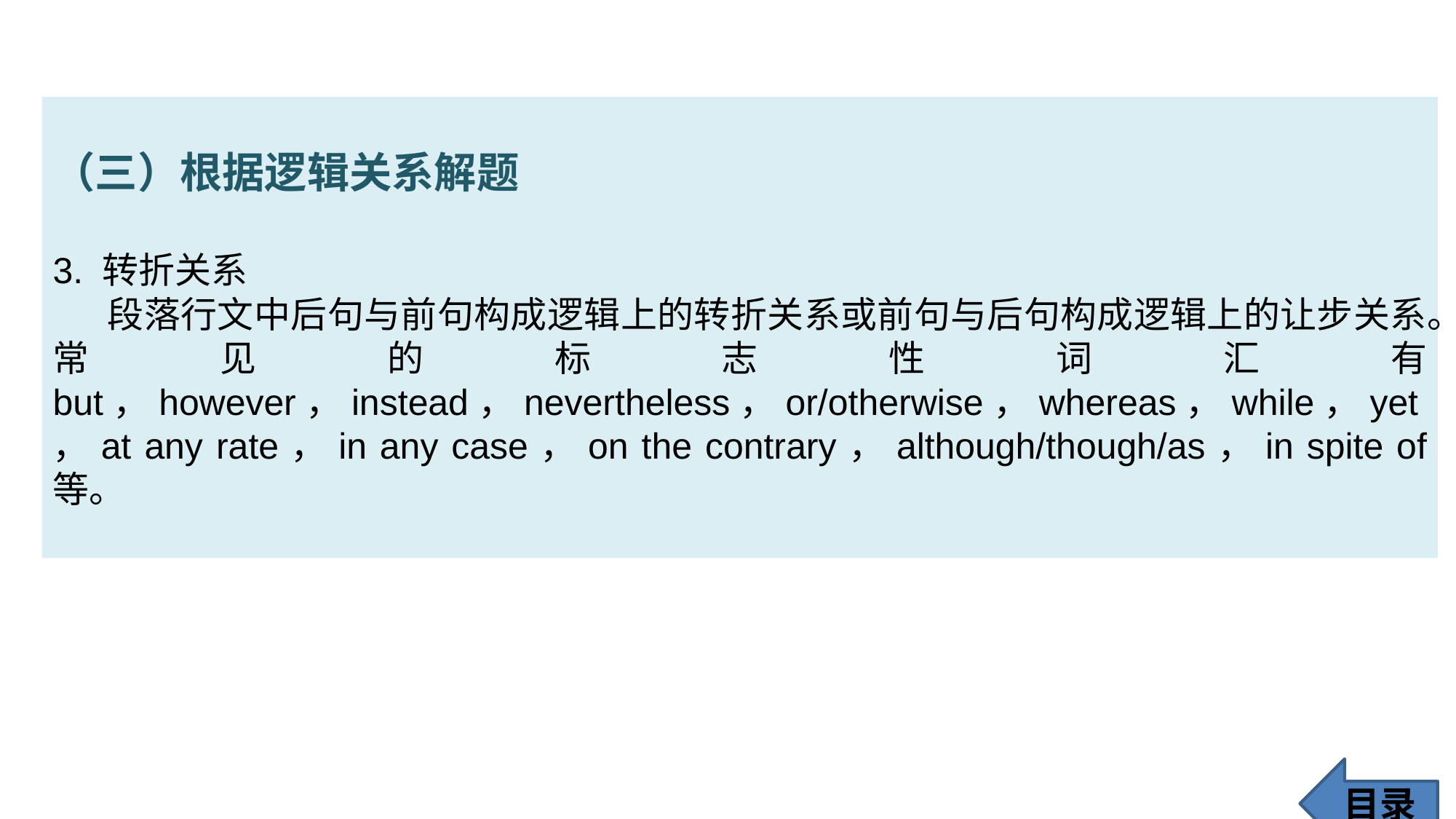

（三）根据逻辑关系解题

3. 转折关系
段落行文中后句与前句构成逻辑上的转折关系或前句与后句构成逻辑上的让步关系。常见的标志性词汇有 but，however，instead，nevertheless，or/otherwise，whereas，while，yet，at any rate，in any case，on the contrary，although/though/as，in spite of 等。
目录